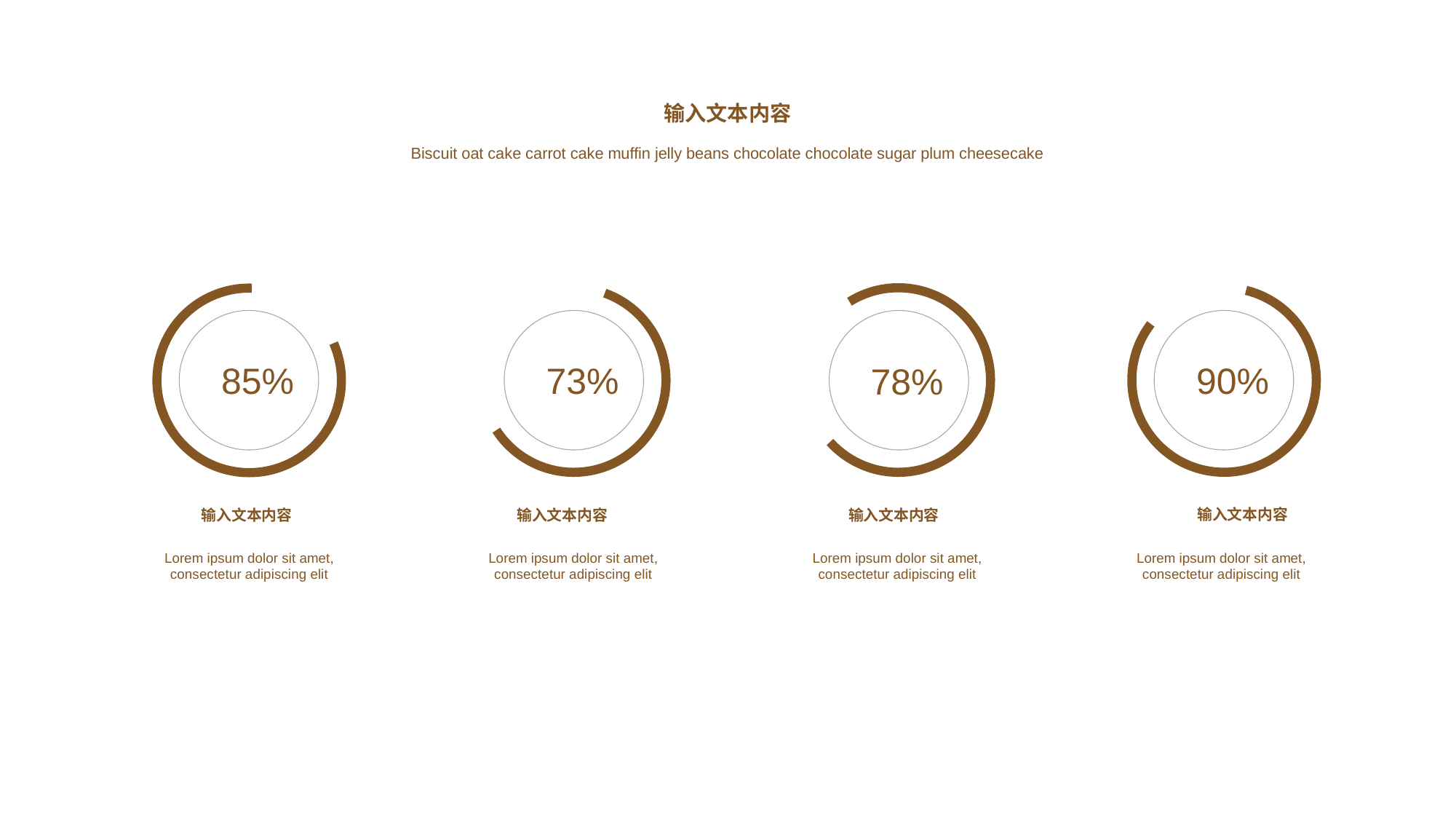

输入文本内容
Biscuit oat cake carrot cake muffin jelly beans chocolate chocolate sugar plum cheesecake

85%
73%
90%
78%
输入文本内容
Lorem ipsum dolor sit amet, consectetur adipiscing elit
输入文本内容
Lorem ipsum dolor sit amet, consectetur adipiscing elit
输入文本内容
Lorem ipsum dolor sit amet, consectetur adipiscing elit
输入文本内容
Lorem ipsum dolor sit amet, consectetur adipiscing elit